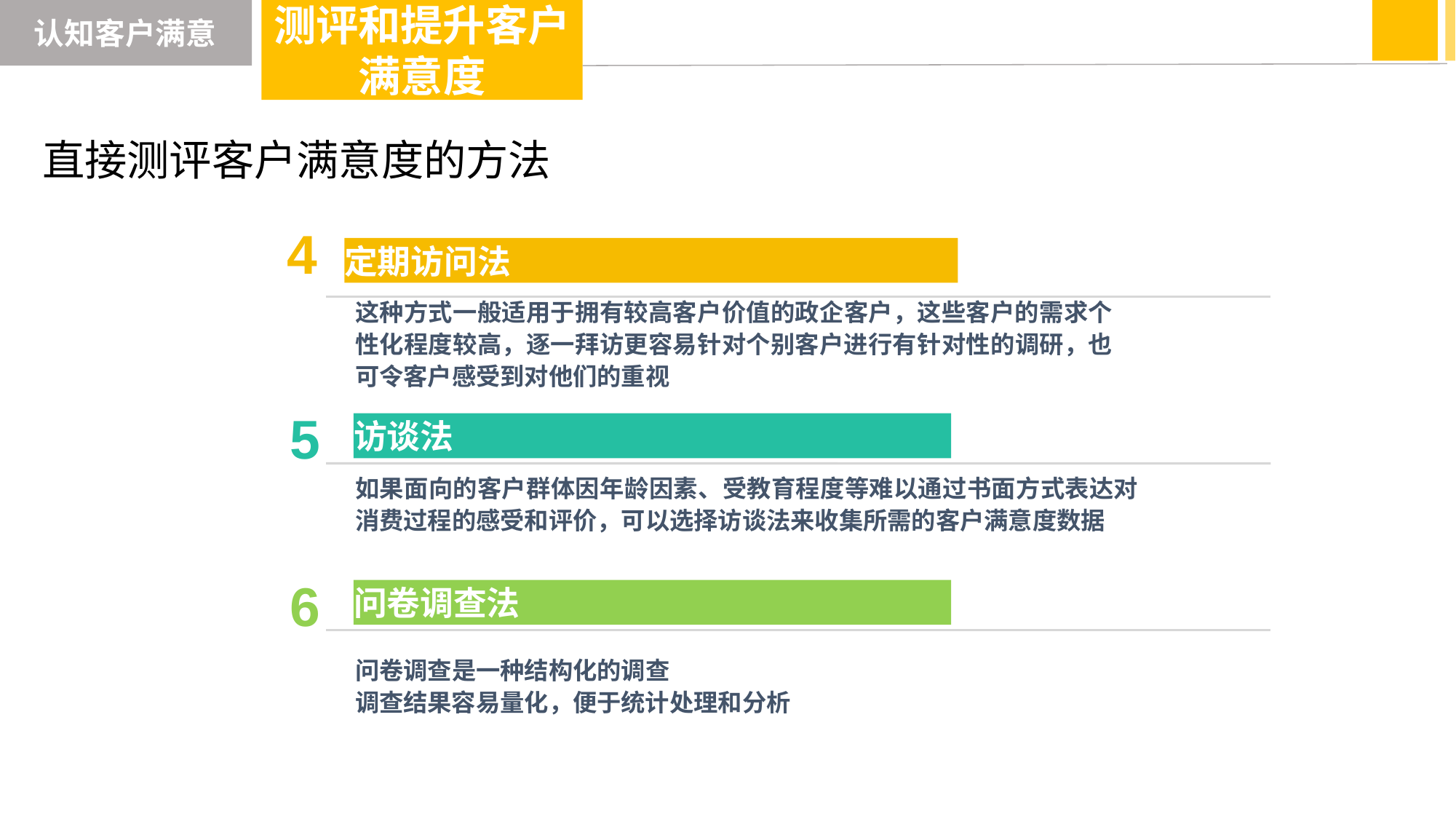

认知客户满意
测评和提升客户满意度

直接测评客户满意度的方法
4
定期访问法
这种方式一般适用于拥有较高客户价值的政企客户，这些客户的需求个性化程度较高，逐一拜访更容易针对个别客户进行有针对性的调研，也可令客户感受到对他们的重视
5
访谈法
如果面向的客户群体因年龄因素、受教育程度等难以通过书面方式表达对消费过程的感受和评价，可以选择访谈法来收集所需的客户满意度数据
6
问卷调查法
问卷调查是一种结构化的调查
调查结果容易量化，便于统计处理和分析